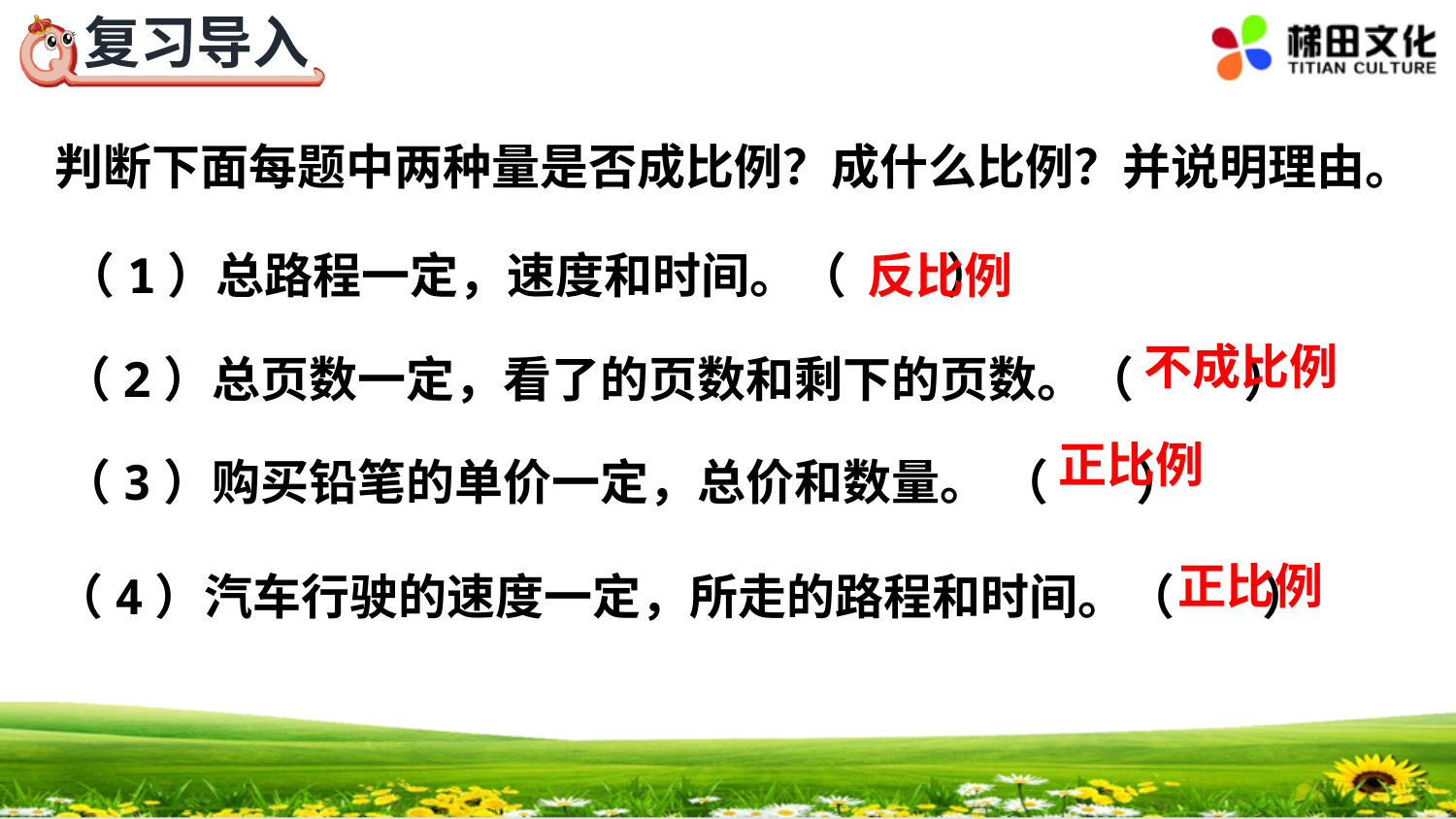

判断下面每题中两种量是否成比例？成什么比例？并说明理由。
反比例
（1）总路程一定，速度和时间。（         ）
（2）总页数一定，看了的页数和剩下的页数。（          ）
不成比例
（3）购买铅笔的单价一定，总价和数量。 （        ）
正比例
（4）汽车行驶的速度一定，所走的路程和时间。（        ）
正比例
绿色圃中小学教育网http://www.Lspjy.com